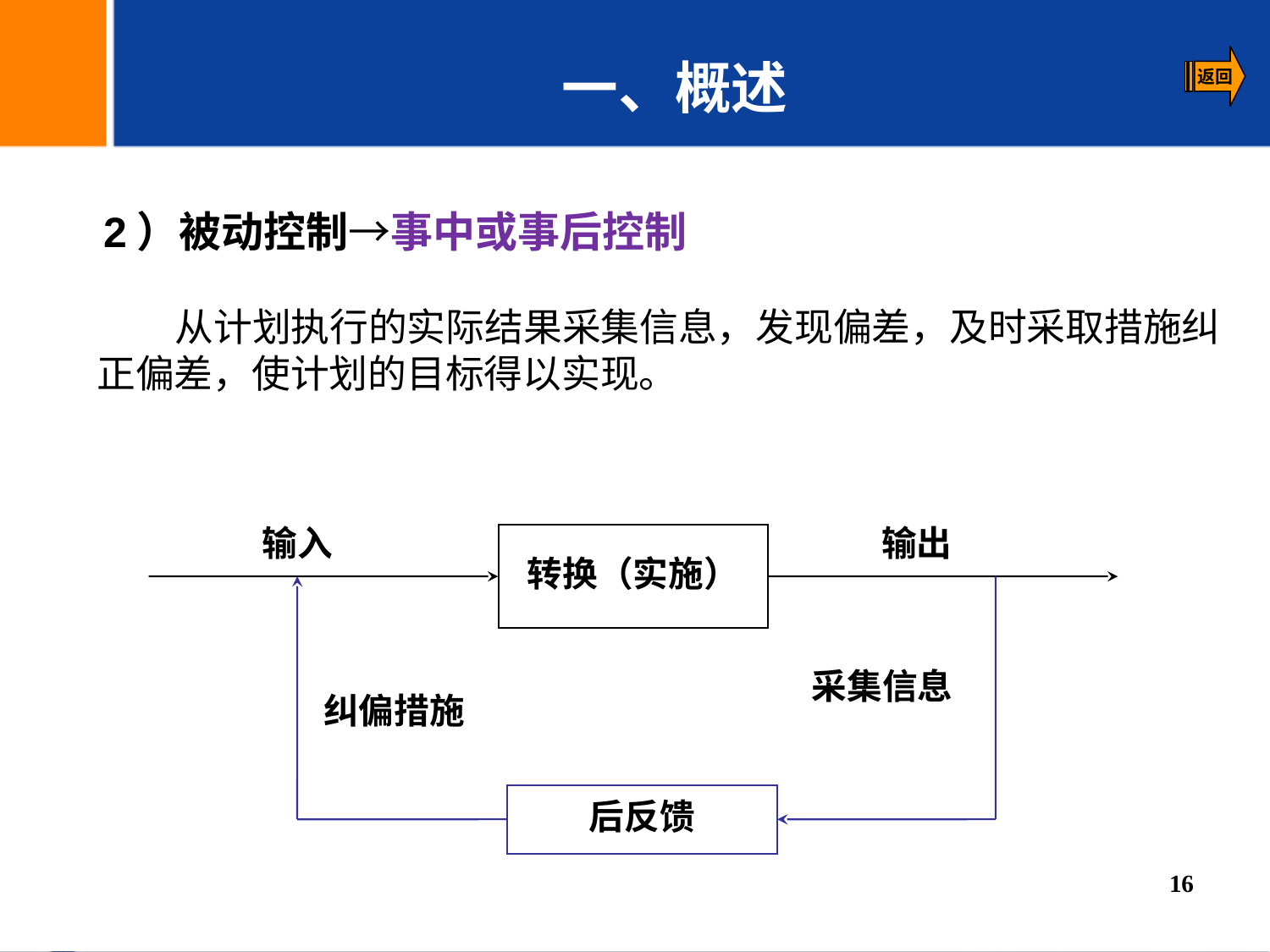

一、概述

     2）被动控制→事中或事后控制

              从计划执行的实际结果采集信息，发现偏差，及时采取措施纠正偏差，使计划的目标得以实现。
输入
输出
转换（实施）

采集信息
纠偏措施
后反馈

16